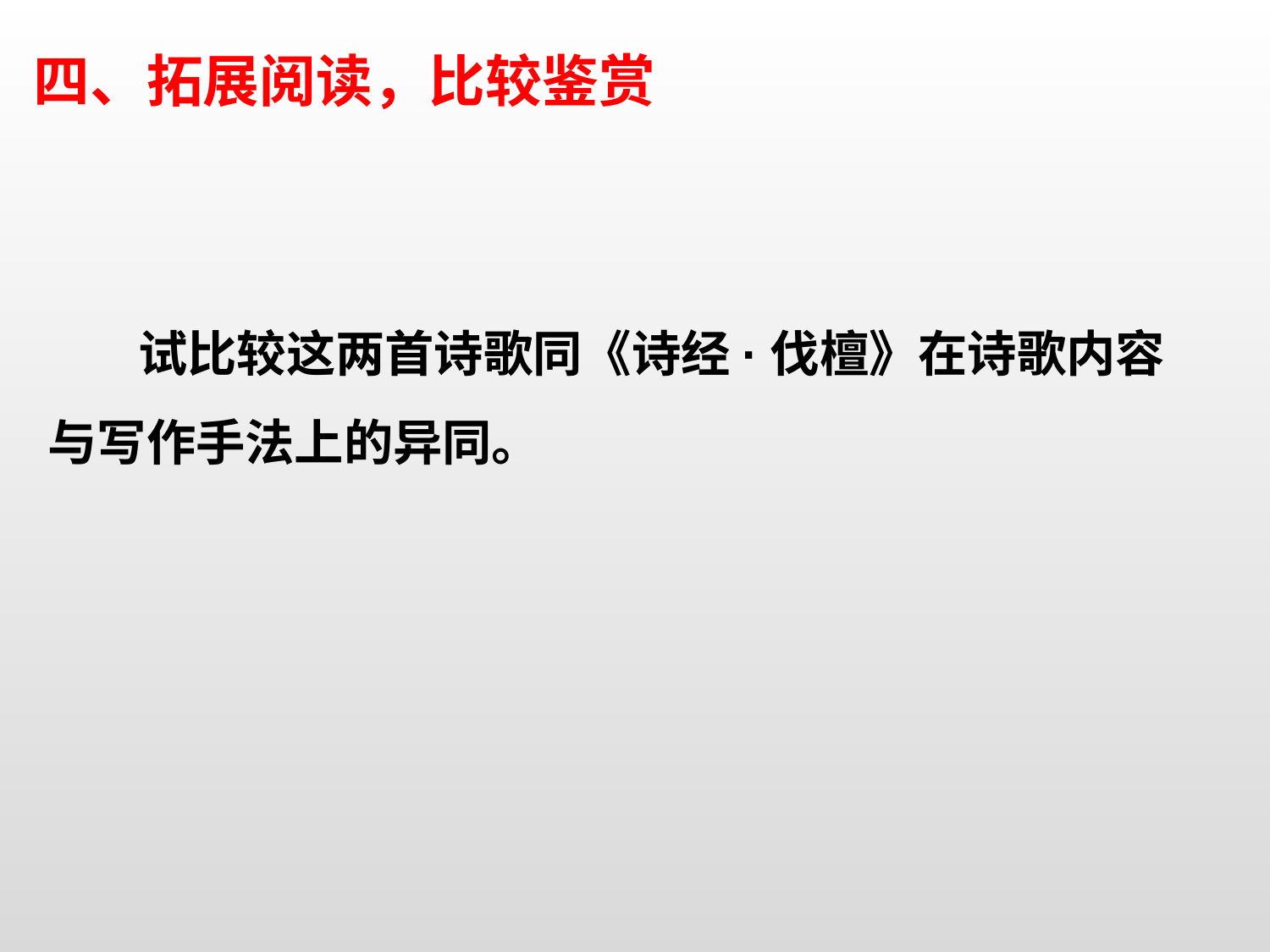

四、拓展阅读，比较鉴赏
       试比较这两首诗歌同《诗经·伐檀》在诗歌内容与写作手法上的异同。